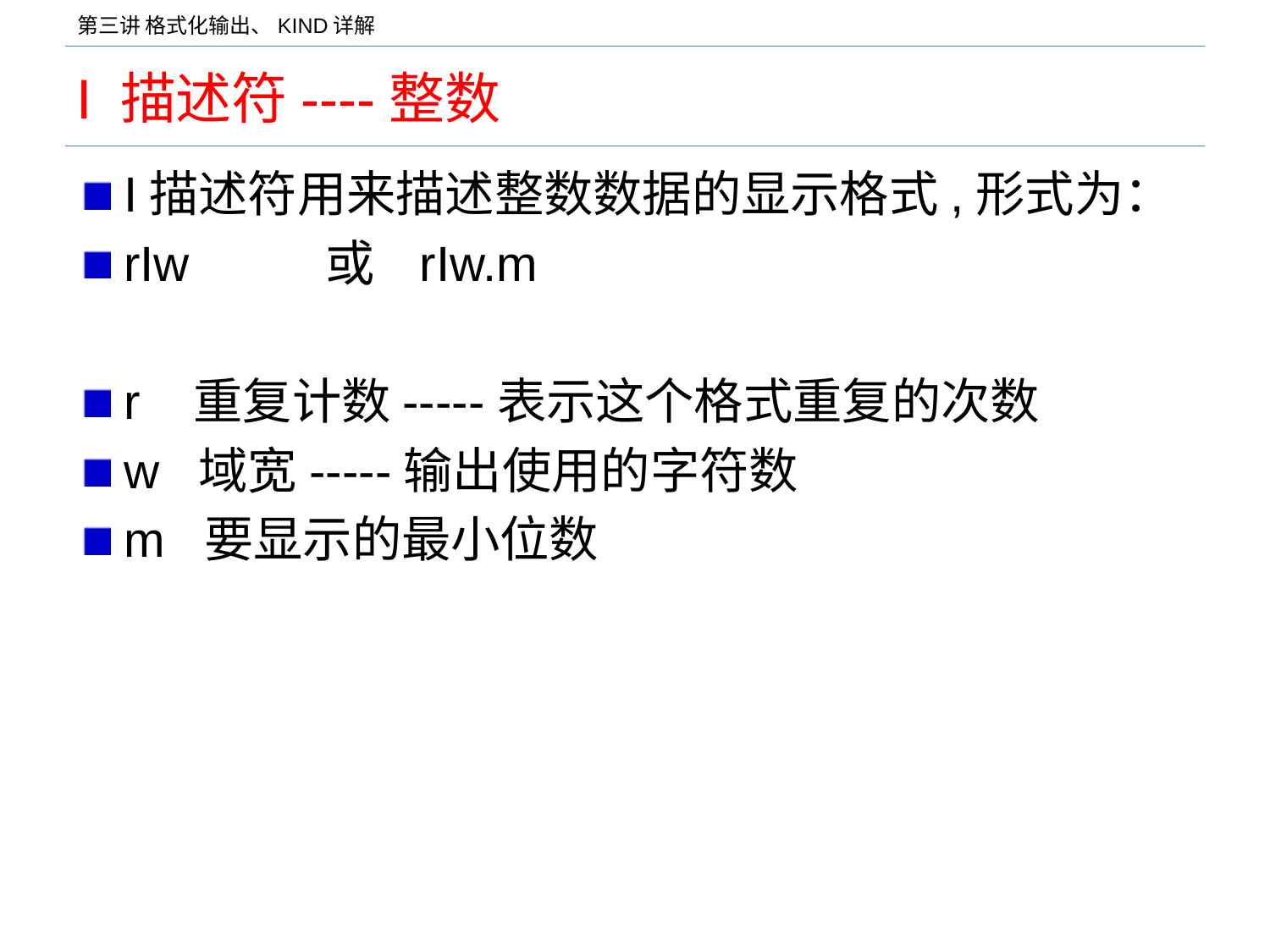

# I 描述符----整数
I描述符用来描述整数数据的显示格式,形式为：
rIw         或   rIw.m

r   重复计数-----表示这个格式重复的次数
w  域宽-----输出使用的字符数
m  要显示的最小位数